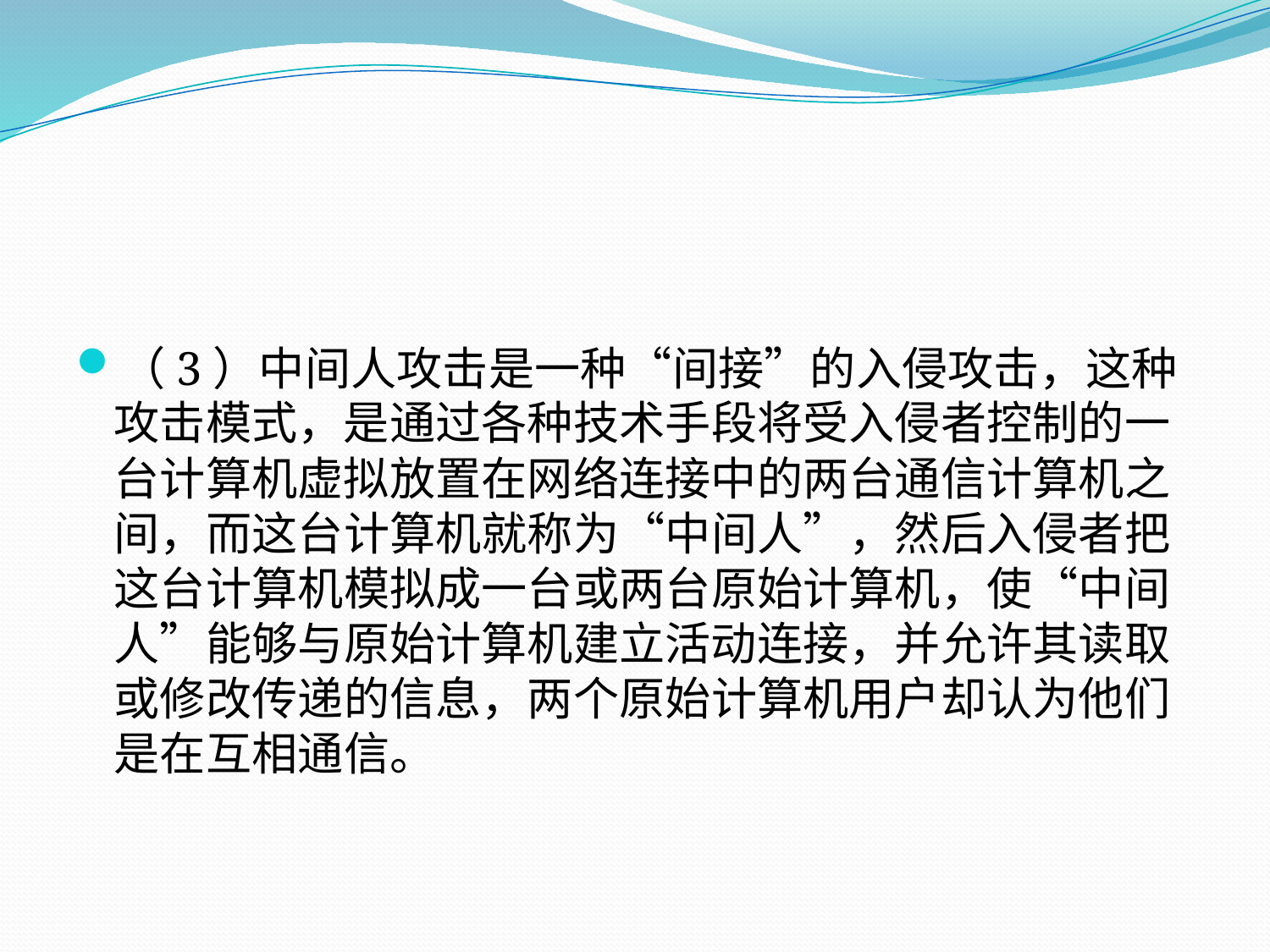

#

（3）中间人攻击是一种“间接”的入侵攻击，这种攻击模式，是通过各种技术手段将受入侵者控制的一台计算机虚拟放置在网络连接中的两台通信计算机之间，而这台计算机就称为“中间人”，然后入侵者把这台计算机模拟成一台或两台原始计算机，使“中间人”能够与原始计算机建立活动连接，并允许其读取或修改传递的信息，两个原始计算机用户却认为他们是在互相通信。